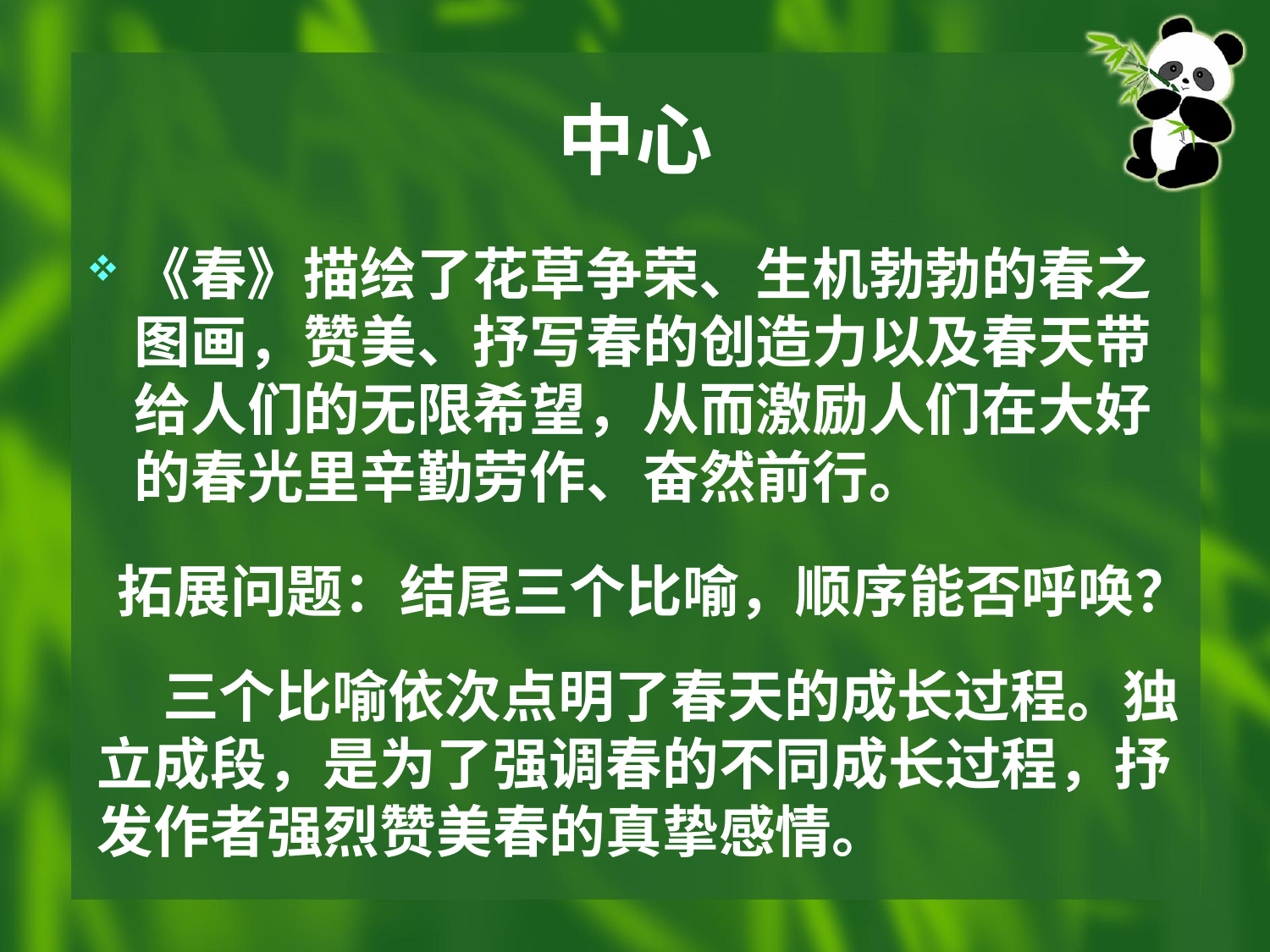

# 中心
《春》描绘了花草争荣、生机勃勃的春之图画，赞美、抒写春的创造力以及春天带给人们的无限希望，从而激励人们在大好的春光里辛勤劳作、奋然前行。
拓展问题：结尾三个比喻，顺序能否呼唤？
    三个比喻依次点明了春天的成长过程。独立成段，是为了强调春的不同成长过程，抒发作者强烈赞美春的真挚感情。